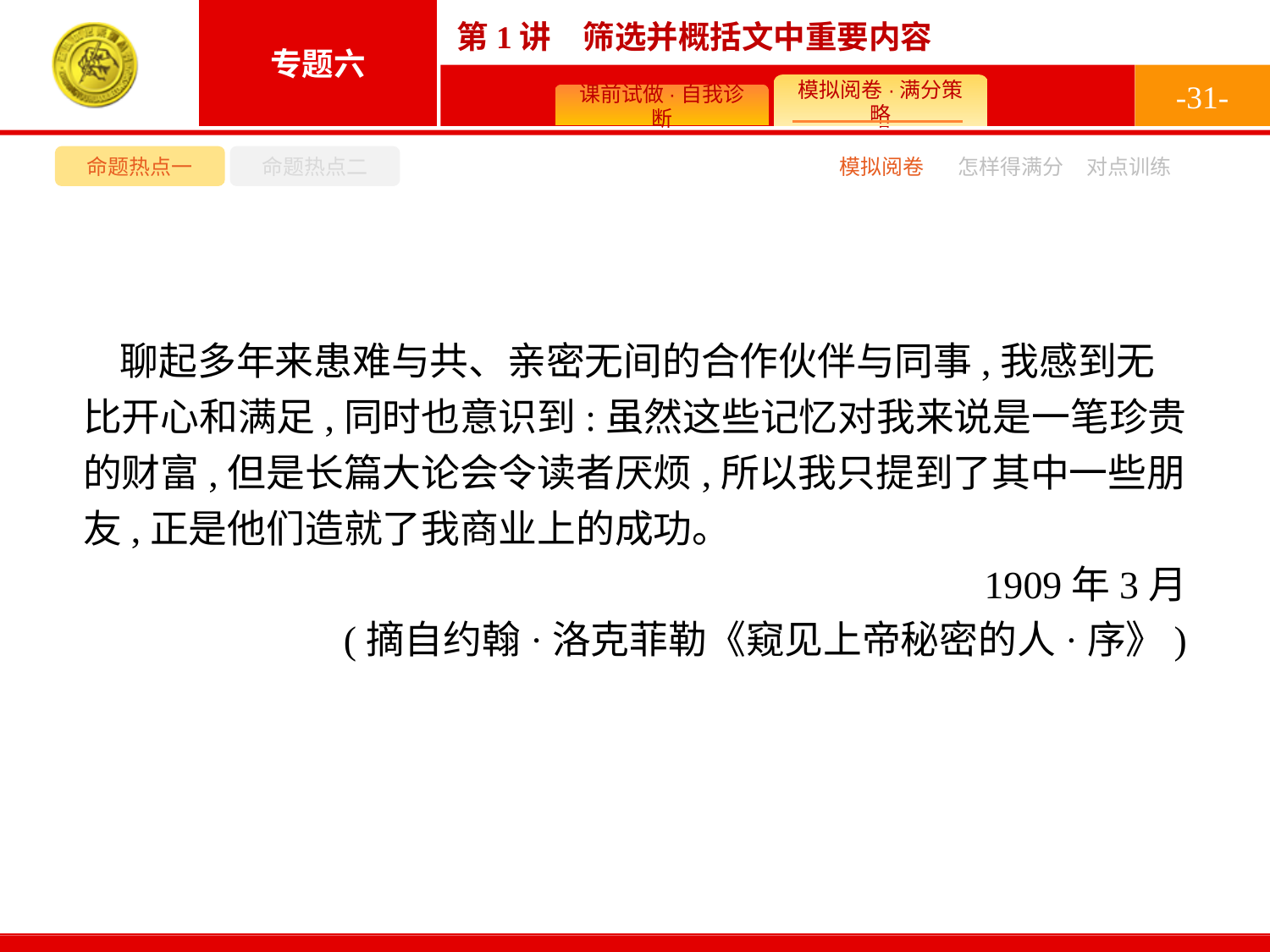

-31-
命题热点一
命题热点二
模拟阅卷
怎样得满分
对点训练
聊起多年来患难与共、亲密无间的合作伙伴与同事,我感到无比开心和满足,同时也意识到:虽然这些记忆对我来说是一笔珍贵的财富,但是长篇大论会令读者厌烦,所以我只提到了其中一些朋友,正是他们造就了我商业上的成功。
1909年3月
(摘自约翰·洛克菲勒《窥见上帝秘密的人·序》)